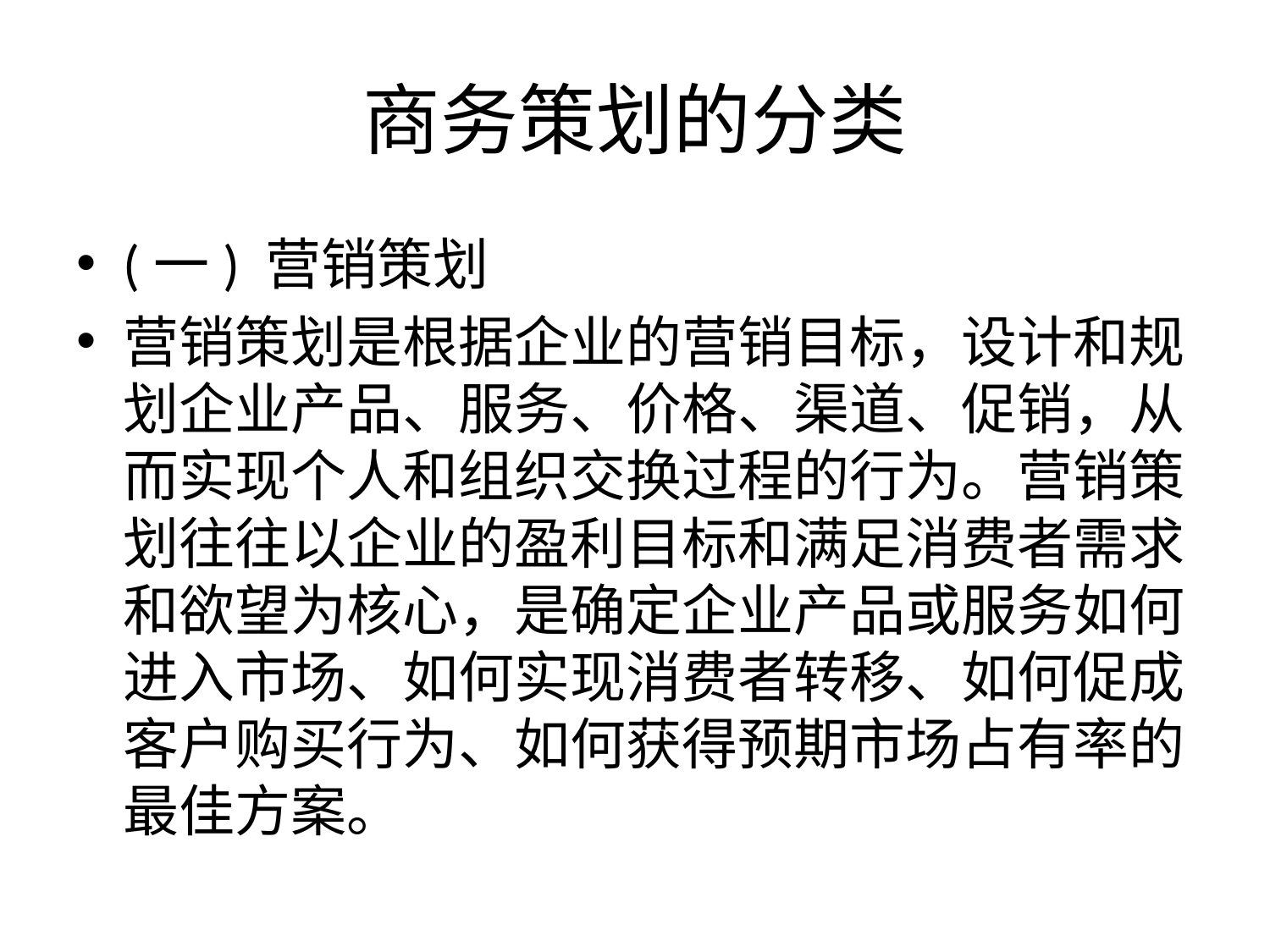

# 商务策划的分类
(一) 营销策划
营销策划是根据企业的营销目标，设计和规划企业产品、服务、价格、渠道、促销，从而实现个人和组织交换过程的行为。营销策划往往以企业的盈利目标和满足消费者需求和欲望为核心，是确定企业产品或服务如何进入市场、如何实现消费者转移、如何促成客户购买行为、如何获得预期市场占有率的最佳方案。